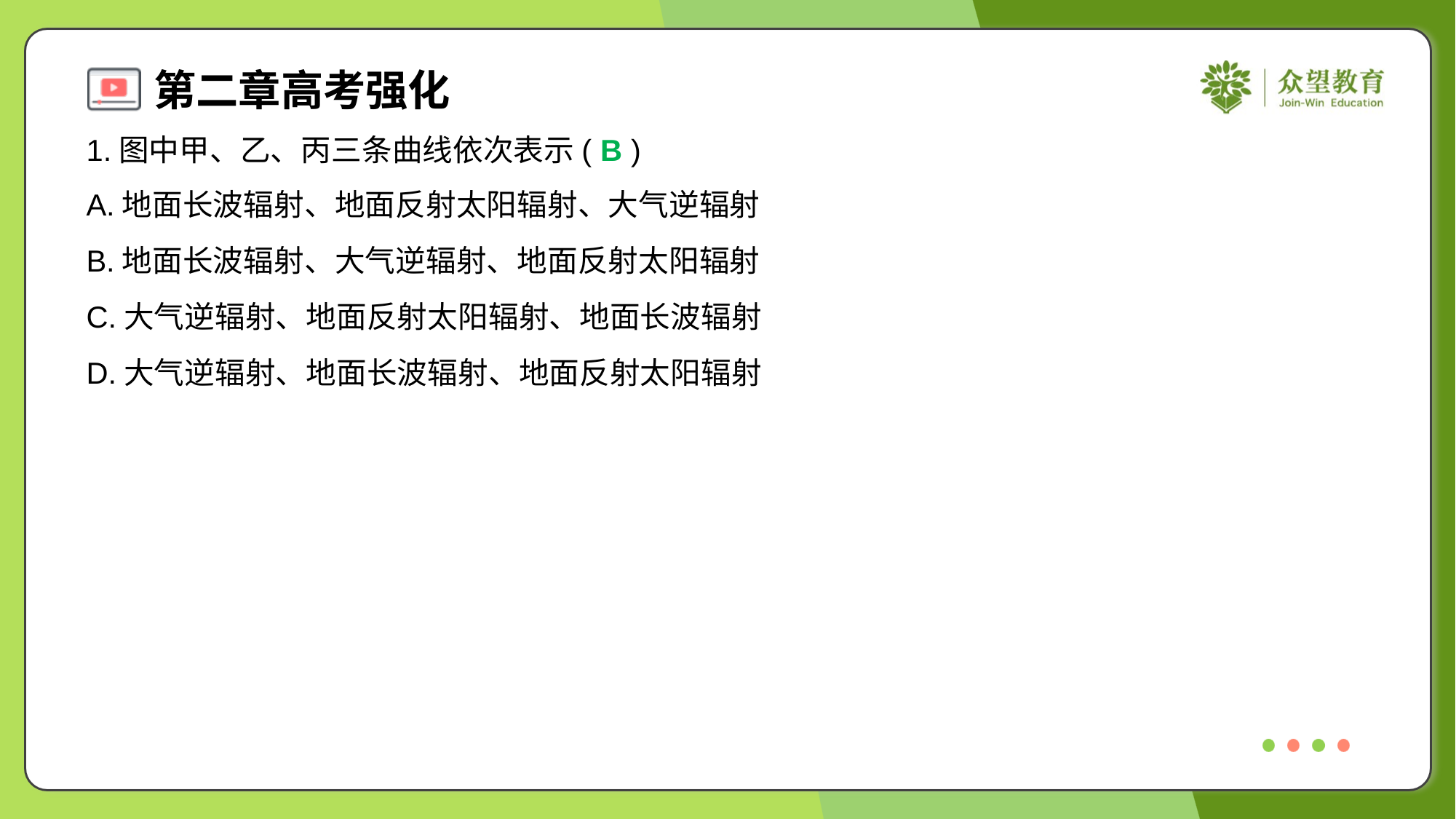

1.图中甲、乙、丙三条曲线依次表示(     )
B
A.地面长波辐射、地面反射太阳辐射、大气逆辐射
B.地面长波辐射、大气逆辐射、地面反射太阳辐射
C.大气逆辐射、地面反射太阳辐射、地面长波辐射
D.大气逆辐射、地面长波辐射、地面反射太阳辐射